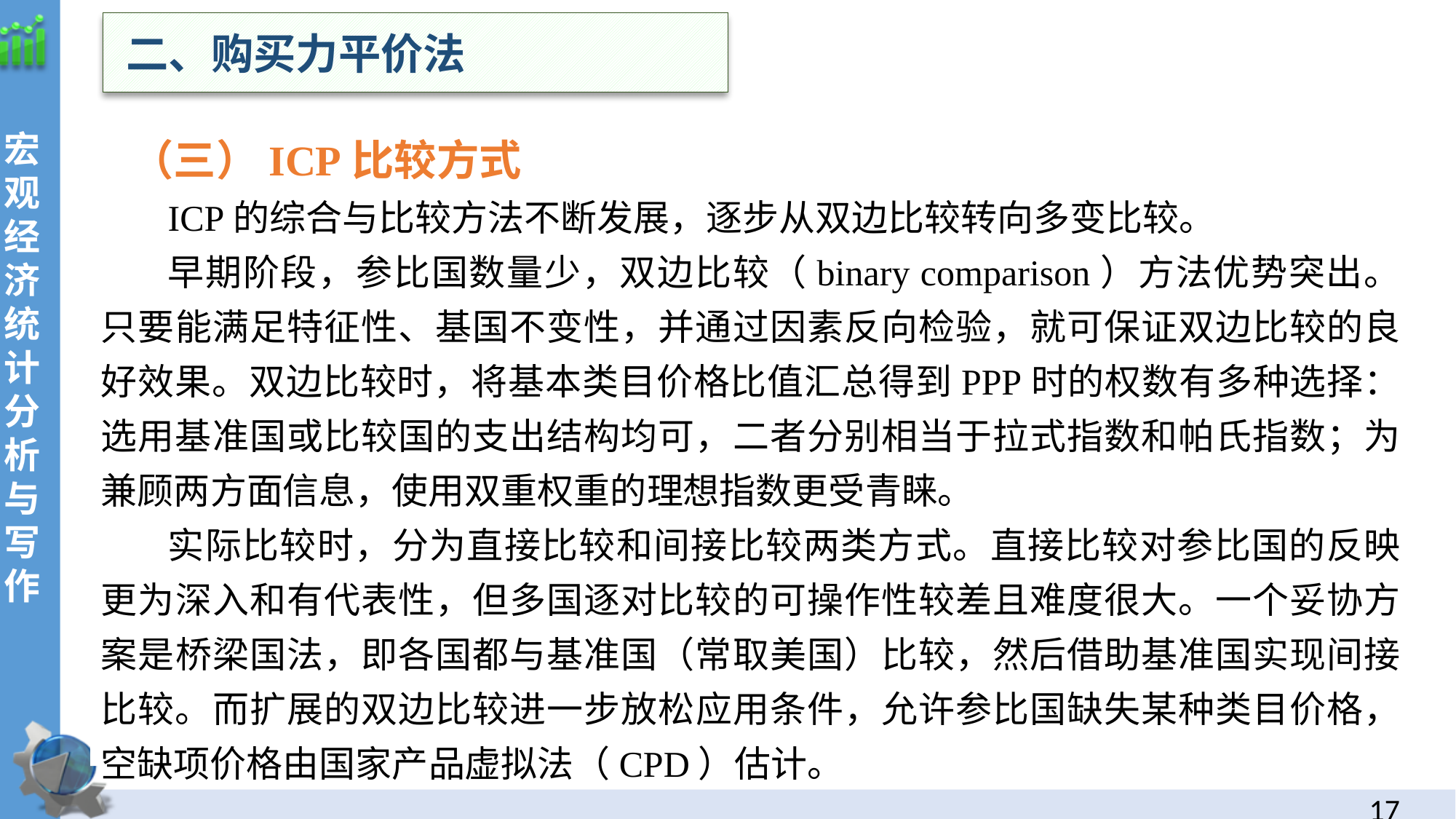

二、购买力平价法
   （三）ICP比较方式
ICP的综合与比较方法不断发展，逐步从双边比较转向多变比较。
早期阶段，参比国数量少，双边比较（binary comparison）方法优势突出。只要能满足特征性、基国不变性，并通过因素反向检验，就可保证双边比较的良好效果。双边比较时，将基本类目价格比值汇总得到PPP时的权数有多种选择：选用基准国或比较国的支出结构均可，二者分别相当于拉式指数和帕氏指数；为兼顾两方面信息，使用双重权重的理想指数更受青睐。
实际比较时，分为直接比较和间接比较两类方式。直接比较对参比国的反映更为深入和有代表性，但多国逐对比较的可操作性较差且难度很大。一个妥协方案是桥梁国法，即各国都与基准国（常取美国）比较，然后借助基准国实现间接比较。而扩展的双边比较进一步放松应用条件，允许参比国缺失某种类目价格，空缺项价格由国家产品虚拟法（CPD）估计。

17